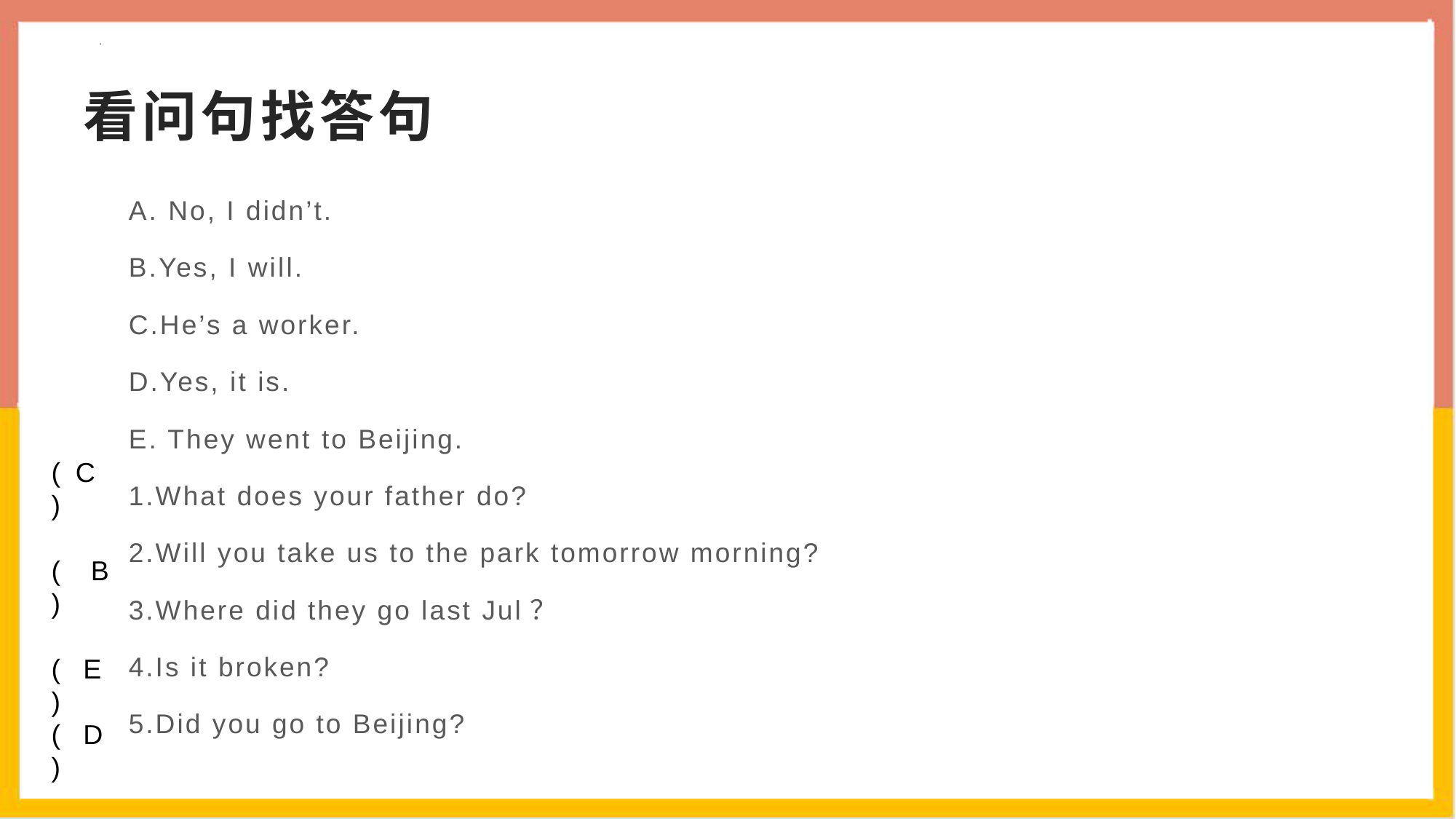

# 看问句找答句
A. No, I didn’t.
B.Yes, I will.
C.He’s a worker.
D.Yes, it is.
E. They went to Beijing.
1.What does your father do?
2.Will you take us to the park tomorrow morning?
3.Where did they go last Jul？
4.Is it broken?
5.Did you go to Beijing?
(  C  )

(    B )

(   E  )
(   D )

(    A )